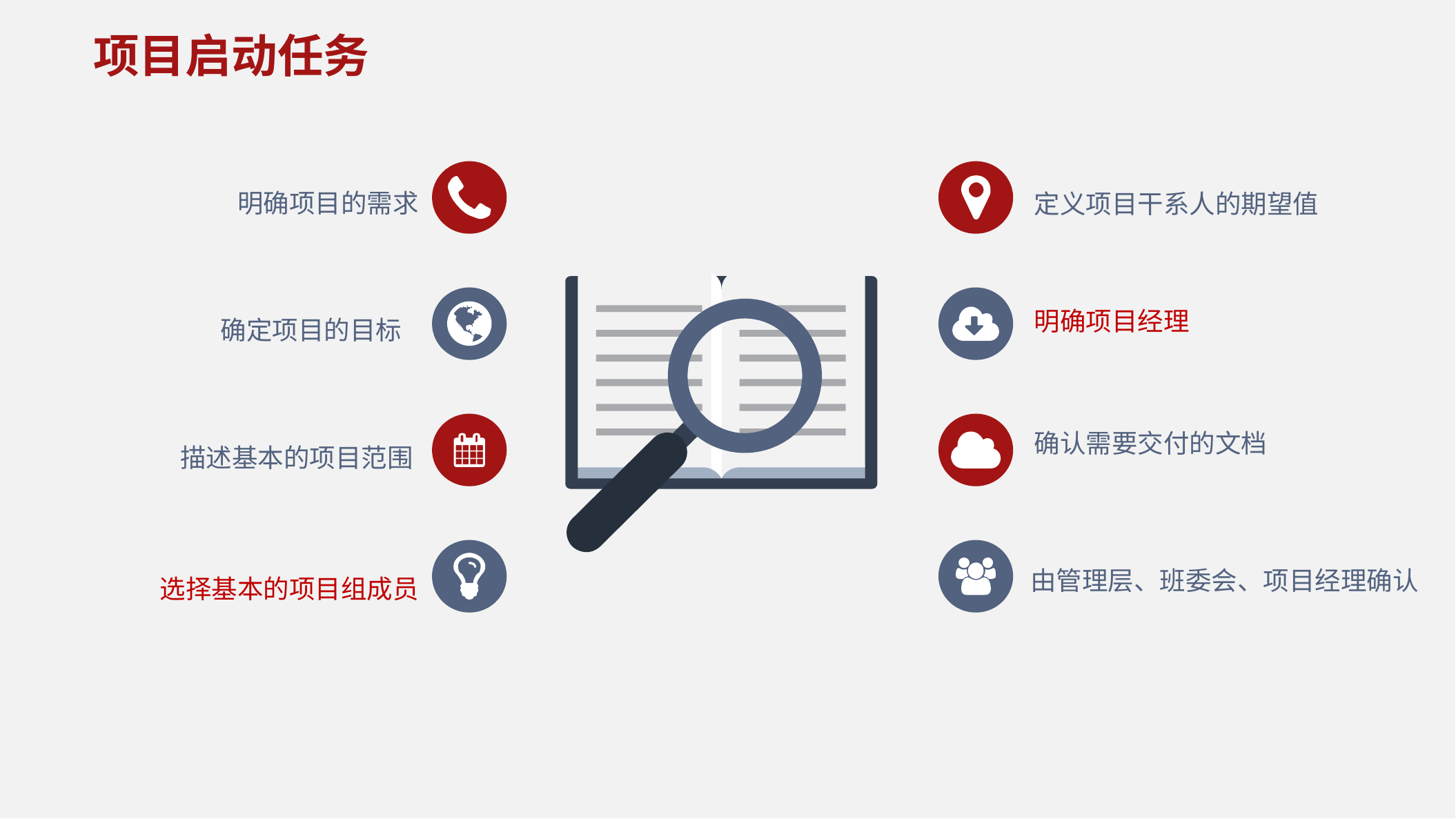

项目启动任务

定义项目干系人的期望值
明确项目的需求

明确项目经理
确定项目的目标
确认需要交付的文档

描述基本的项目范围

由管理层、班委会、项目经理确认
选择基本的项目组成员